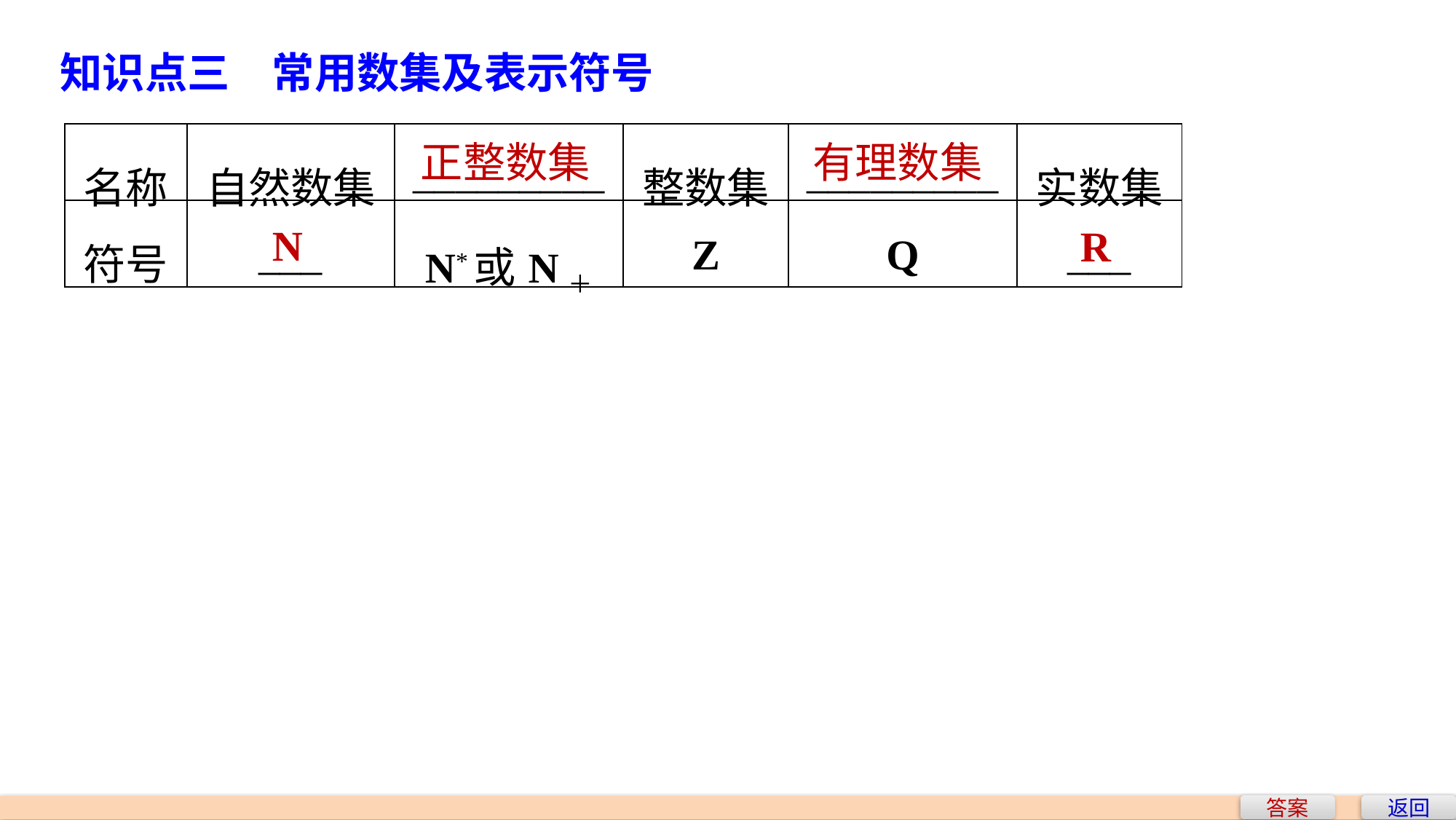

知识点三　常用数集及表示符号
| 名称 | 自然数集 | \_\_\_\_\_\_\_\_\_ | 整数集 | \_\_\_\_\_\_\_\_\_ | 实数集 |
| --- | --- | --- | --- | --- | --- |
| 符号 | \_\_\_ | N\*或N＋ | Z | Q | \_\_\_ |
正整数集
有理数集
N
R
答案
返回